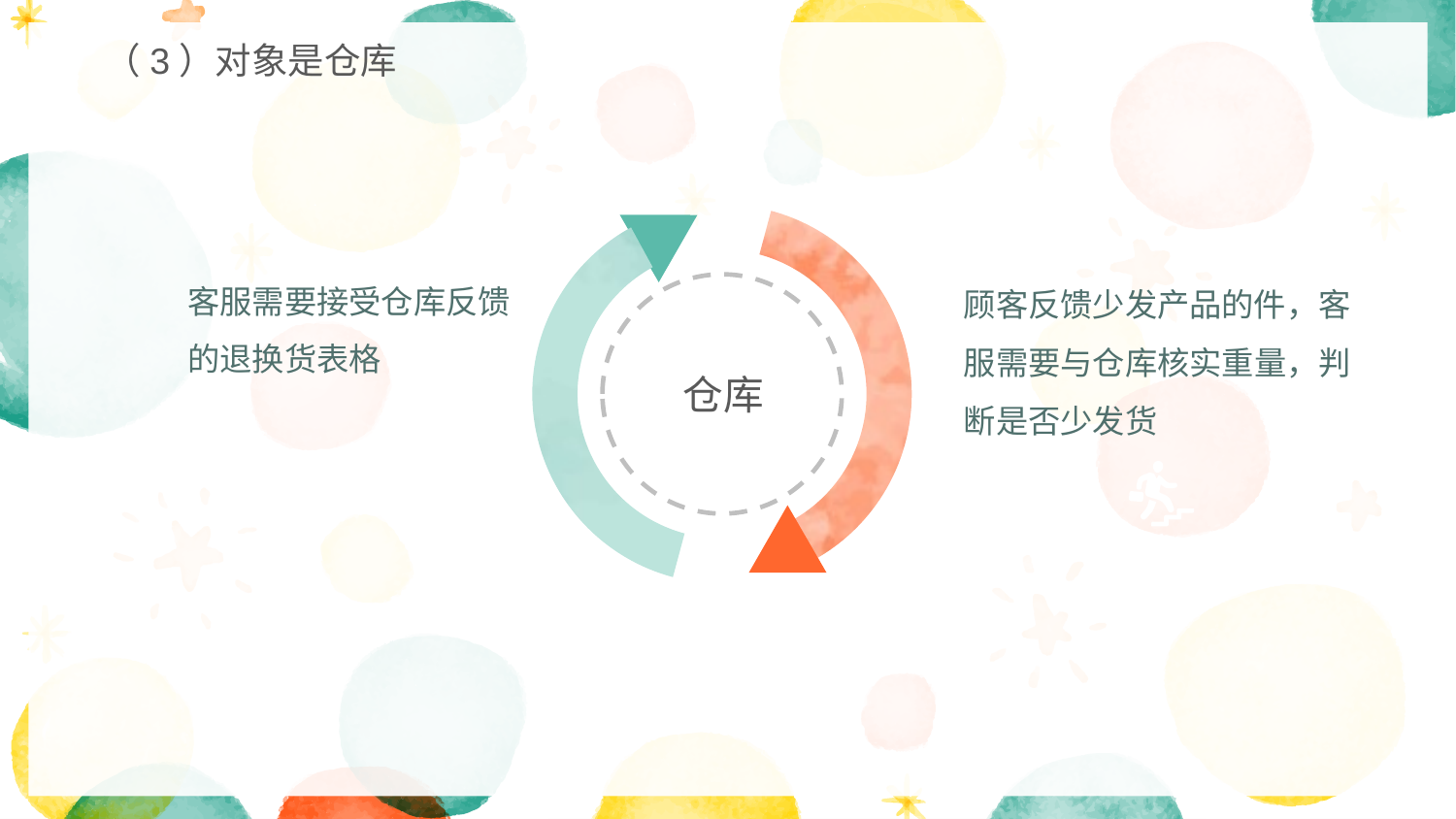

（3）对象是仓库

客服需要接受仓库反馈的退换货表格
顾客反馈少发产品的件，客服需要与仓库核实重量，判断是否少发货
    仓库